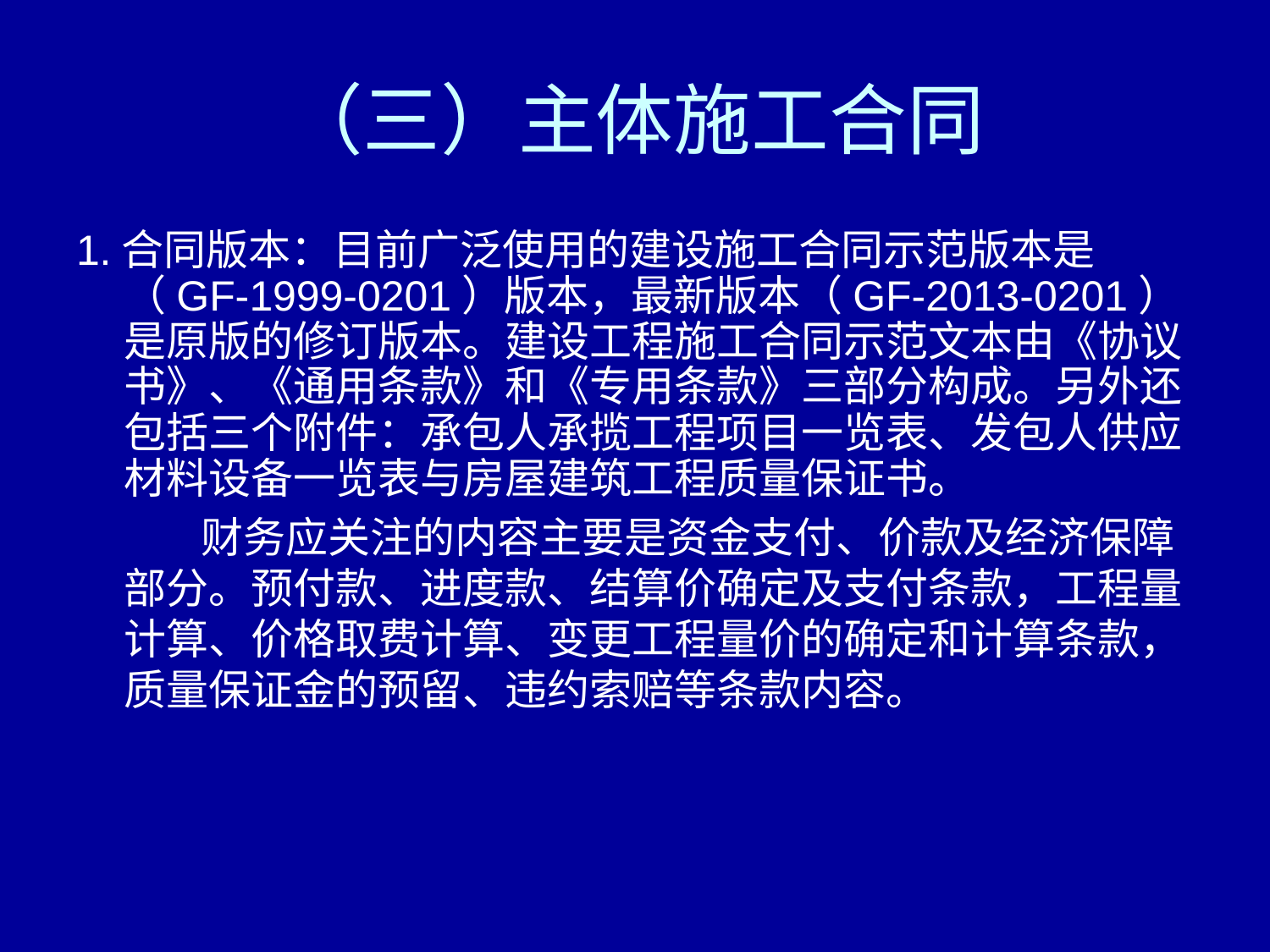

# （三）主体施工合同
1.合同版本：目前广泛使用的建设施工合同示范版本是（GF-1999-0201）版本，最新版本（GF-2013-0201）是原版的修订版本。建设工程施工合同示范文本由《协议书》、《通用条款》和《专用条款》三部分构成。另外还包括三个附件：承包人承揽工程项目一览表、发包人供应材料设备一览表与房屋建筑工程质量保证书。
            财务应关注的内容主要是资金支付、价款及经济保障部分。预付款、进度款、结算价确定及支付条款，工程量计算、价格取费计算、变更工程量价的确定和计算条款，质量保证金的预留、违约索赔等条款内容。